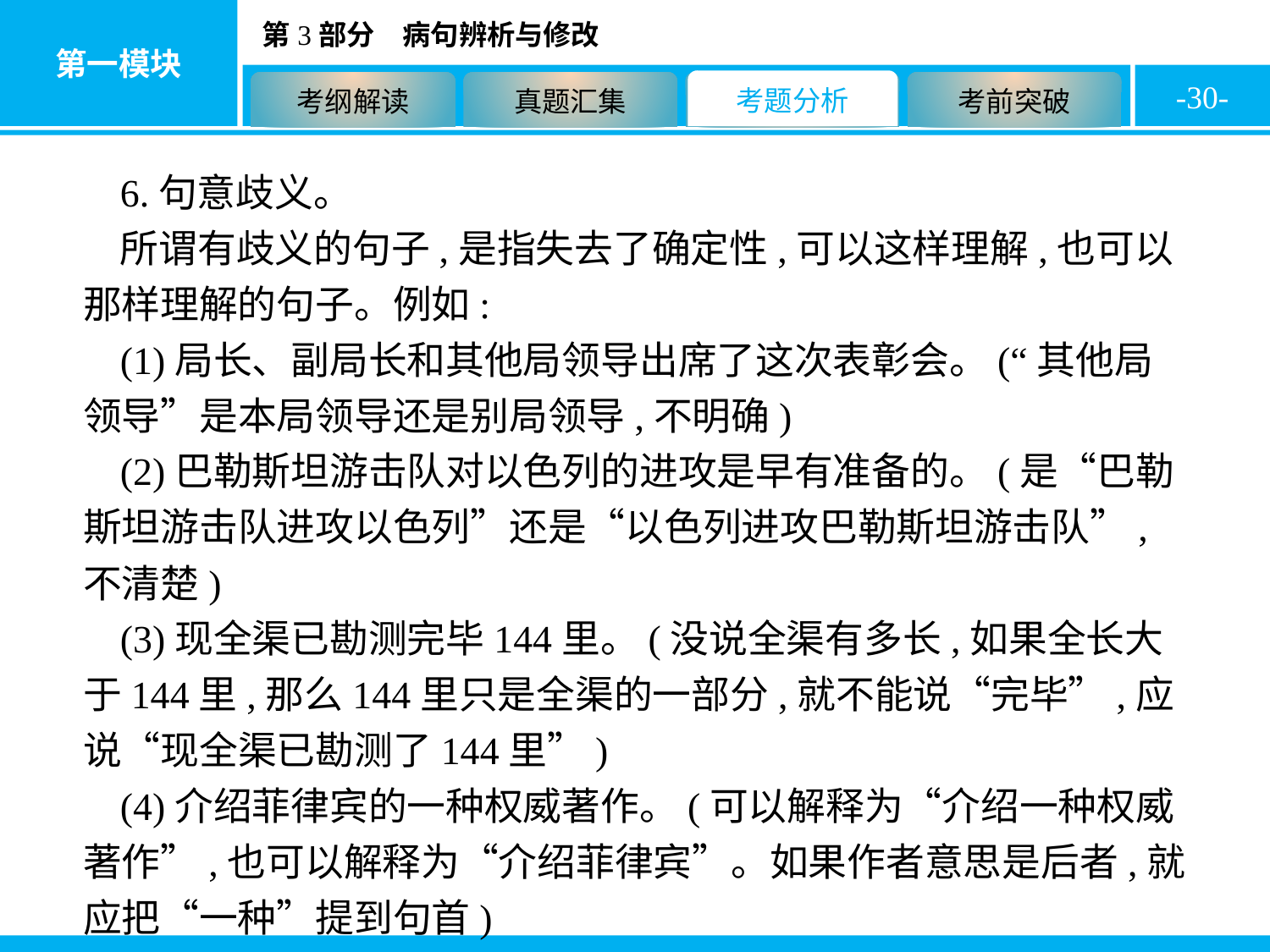

-30-
6.句意歧义。
所谓有歧义的句子,是指失去了确定性,可以这样理解,也可以那样理解的句子。例如:
(1)局长、副局长和其他局领导出席了这次表彰会。(“其他局领导”是本局领导还是别局领导,不明确)
(2)巴勒斯坦游击队对以色列的进攻是早有准备的。(是“巴勒斯坦游击队进攻以色列”还是“以色列进攻巴勒斯坦游击队”,不清楚)
(3)现全渠已勘测完毕144里。(没说全渠有多长,如果全长大于144里,那么144里只是全渠的一部分,就不能说“完毕”,应说“现全渠已勘测了144里”)
(4)介绍菲律宾的一种权威著作。(可以解释为“介绍一种权威著作”,也可以解释为“介绍菲律宾”。如果作者意思是后者,就应把“一种”提到句首)